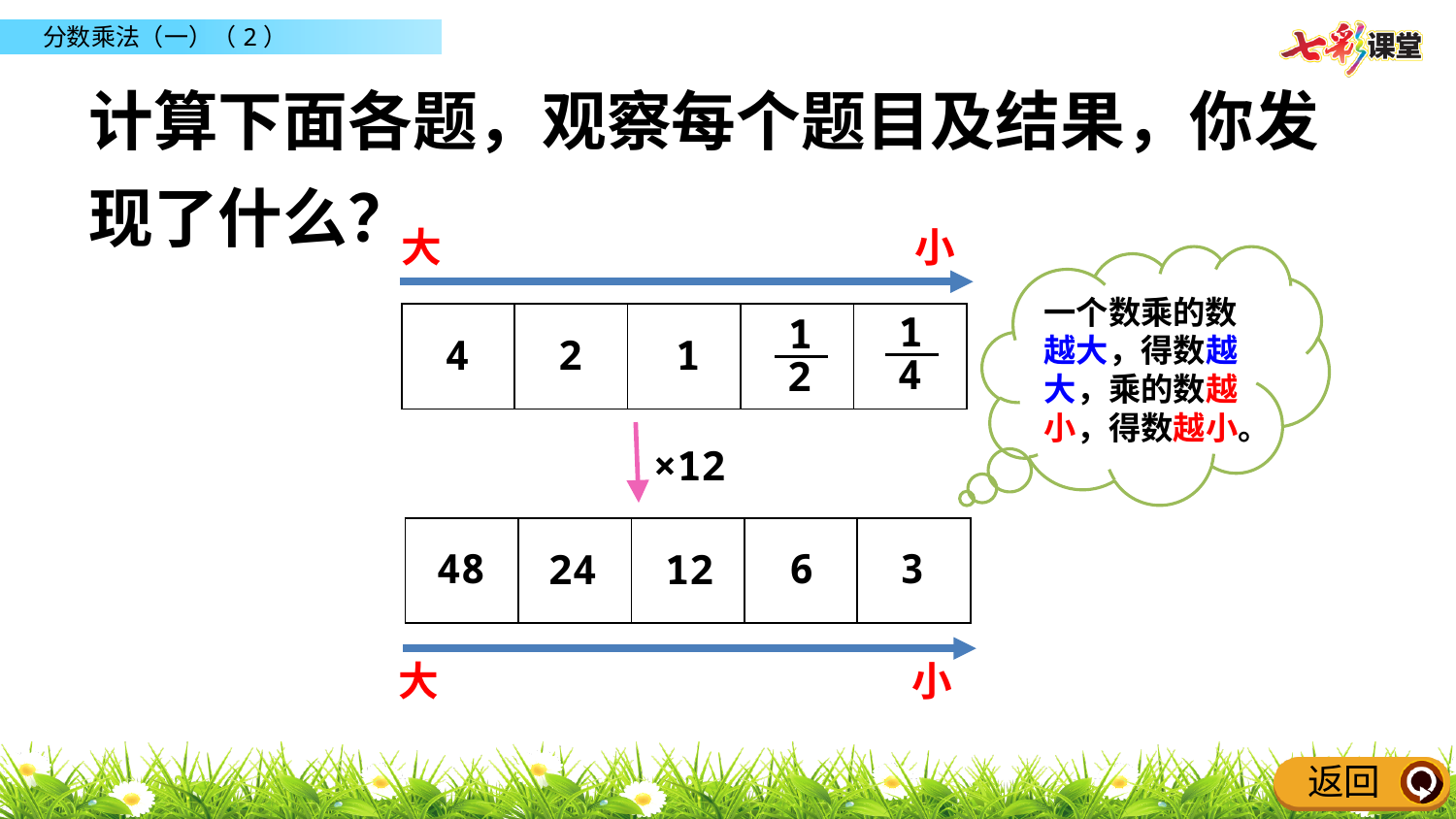

计算下面各题，观察每个题目及结果，你发现了什么？
大
小
一个数乘的数越大，得数越大，乘的数越小，得数越小。
1
4
1
2
|  |  |  |  |  |
| --- | --- | --- | --- | --- |
4
2
1
×12
|  |  |  |  |  |
| --- | --- | --- | --- | --- |
48
6
3
24
12
大
小